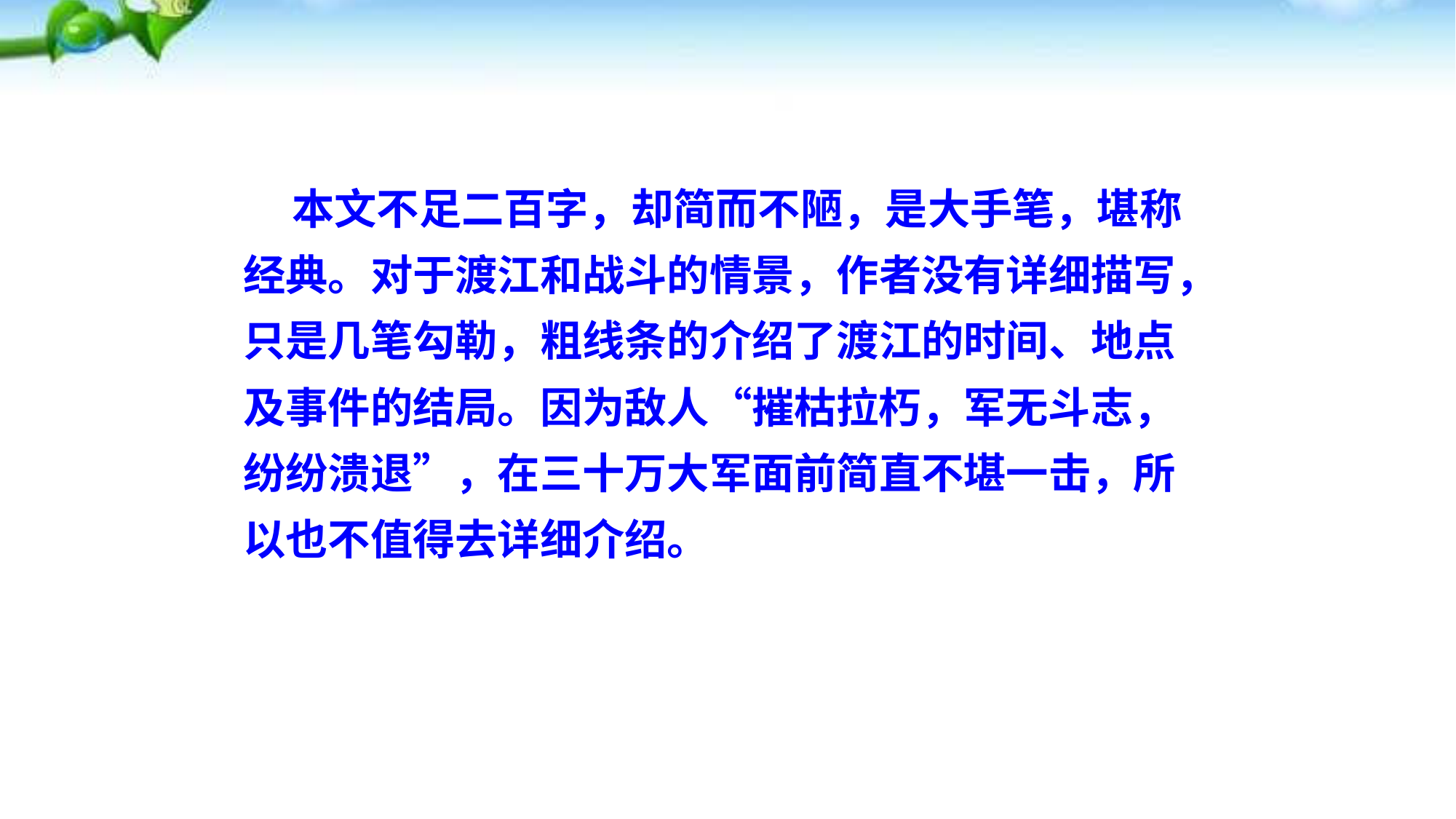

本文不足二百字，却简而不陋，是大手笔，堪称经典。对于渡江和战斗的情景，作者没有详细描写，只是几笔勾勒，粗线条的介绍了渡江的时间、地点及事件的结局。因为敌人“摧枯拉朽，军无斗志，纷纷溃退”，在三十万大军面前简直不堪一击，所以也不值得去详细介绍。